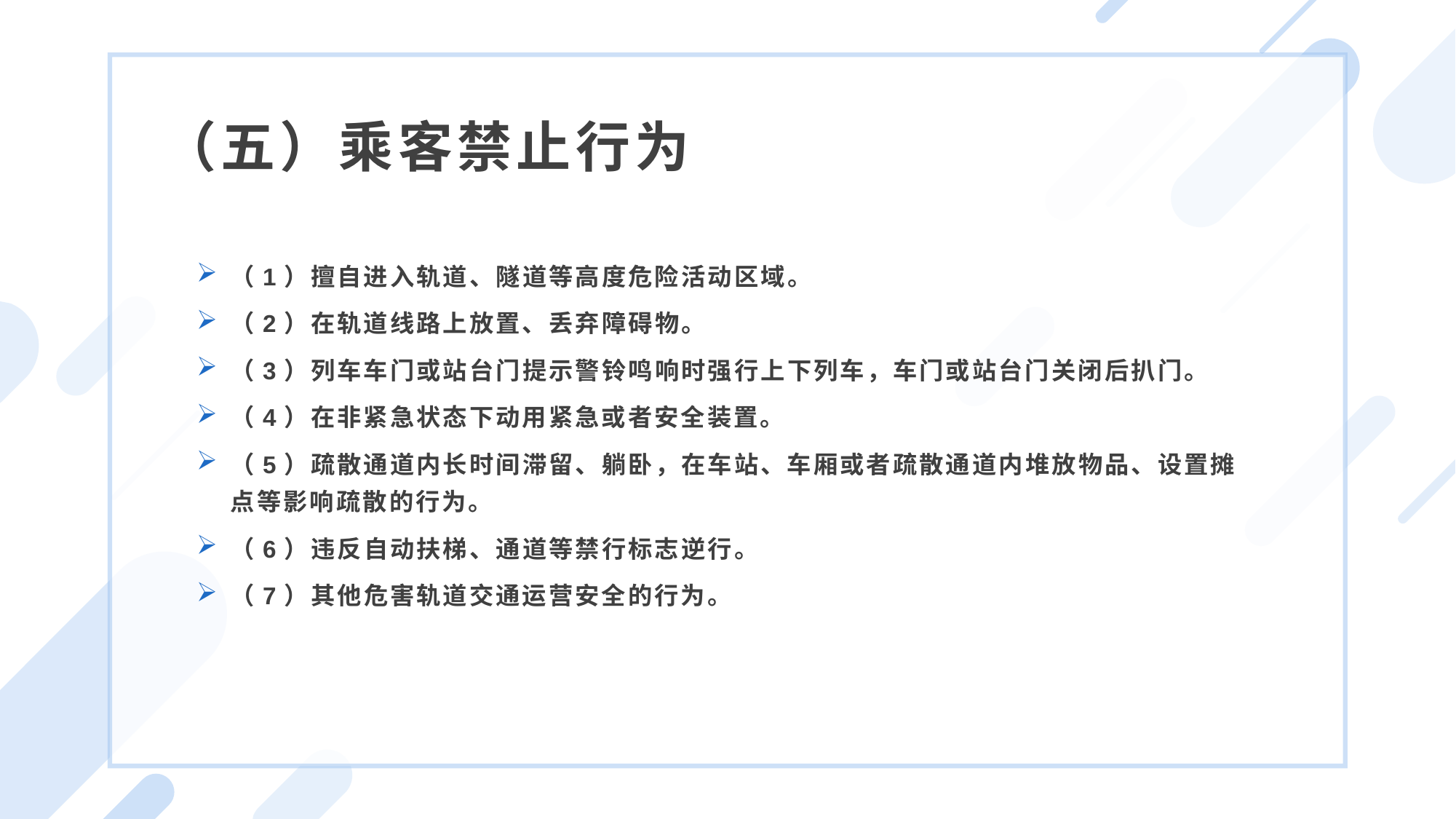

（五）乘客禁止行为
（1）擅自进入轨道、隧道等高度危险活动区域。
（2）在轨道线路上放置、丢弃障碍物。
（3）列车车门或站台门提示警铃鸣响时强行上下列车，车门或站台门关闭后扒门。
（4）在非紧急状态下动用紧急或者安全装置。
（5）疏散通道内长时间滞留、躺卧，在车站、车厢或者疏散通道内堆放物品、设置摊点等影响疏散的行为。
（6）违反自动扶梯、通道等禁行标志逆行。
（7）其他危害轨道交通运营安全的行为。